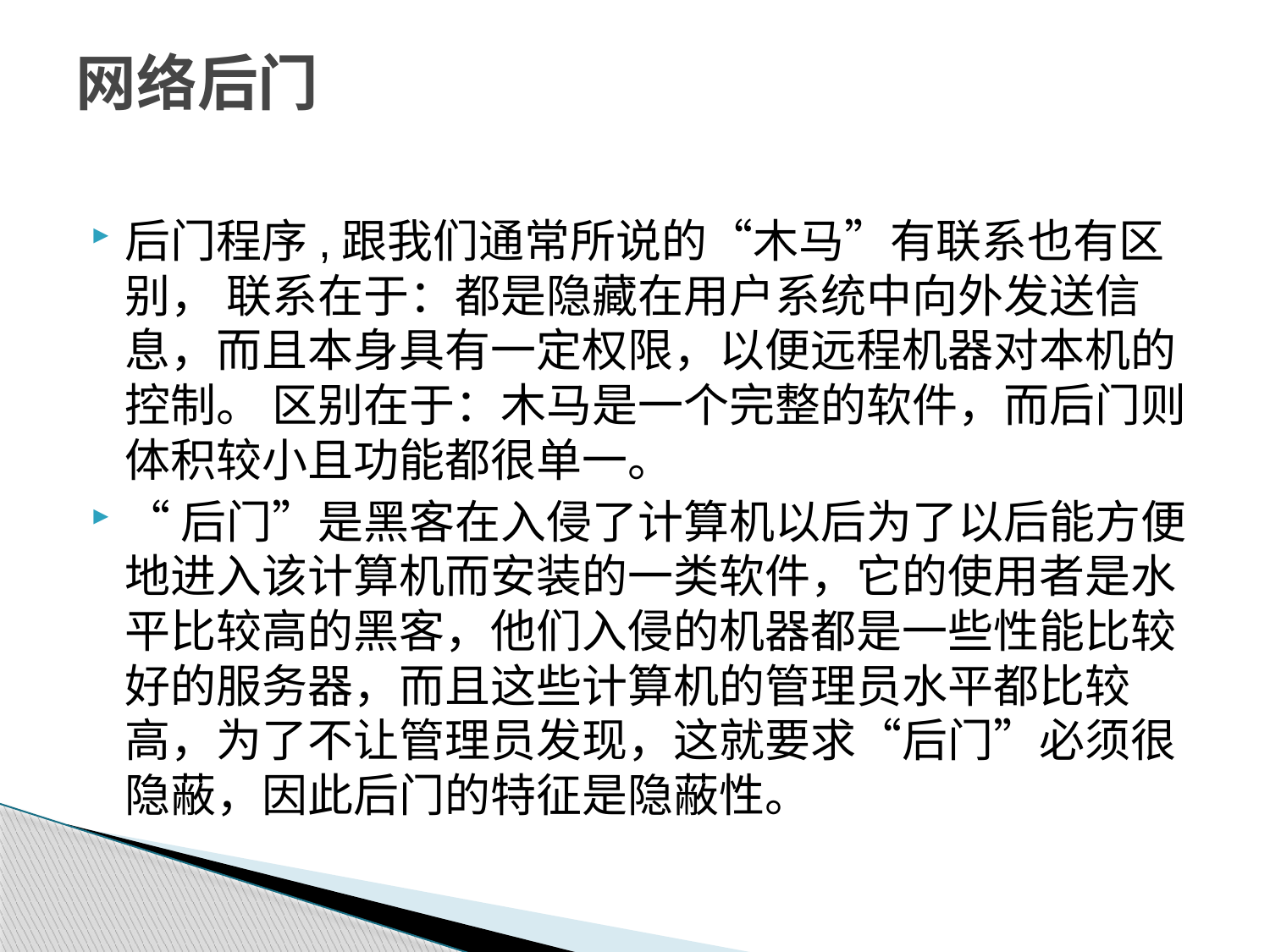

# 网络后门
后门程序,跟我们通常所说的“木马”有联系也有区别， 联系在于：都是隐藏在用户系统中向外发送信息，而且本身具有一定权限，以便远程机器对本机的控制。 区别在于：木马是一个完整的软件，而后门则体积较小且功能都很单一。
“后门”是黑客在入侵了计算机以后为了以后能方便地进入该计算机而安装的一类软件，它的使用者是水平比较高的黑客，他们入侵的机器都是一些性能比较好的服务器，而且这些计算机的管理员水平都比较高，为了不让管理员发现，这就要求“后门”必须很隐蔽，因此后门的特征是隐蔽性。